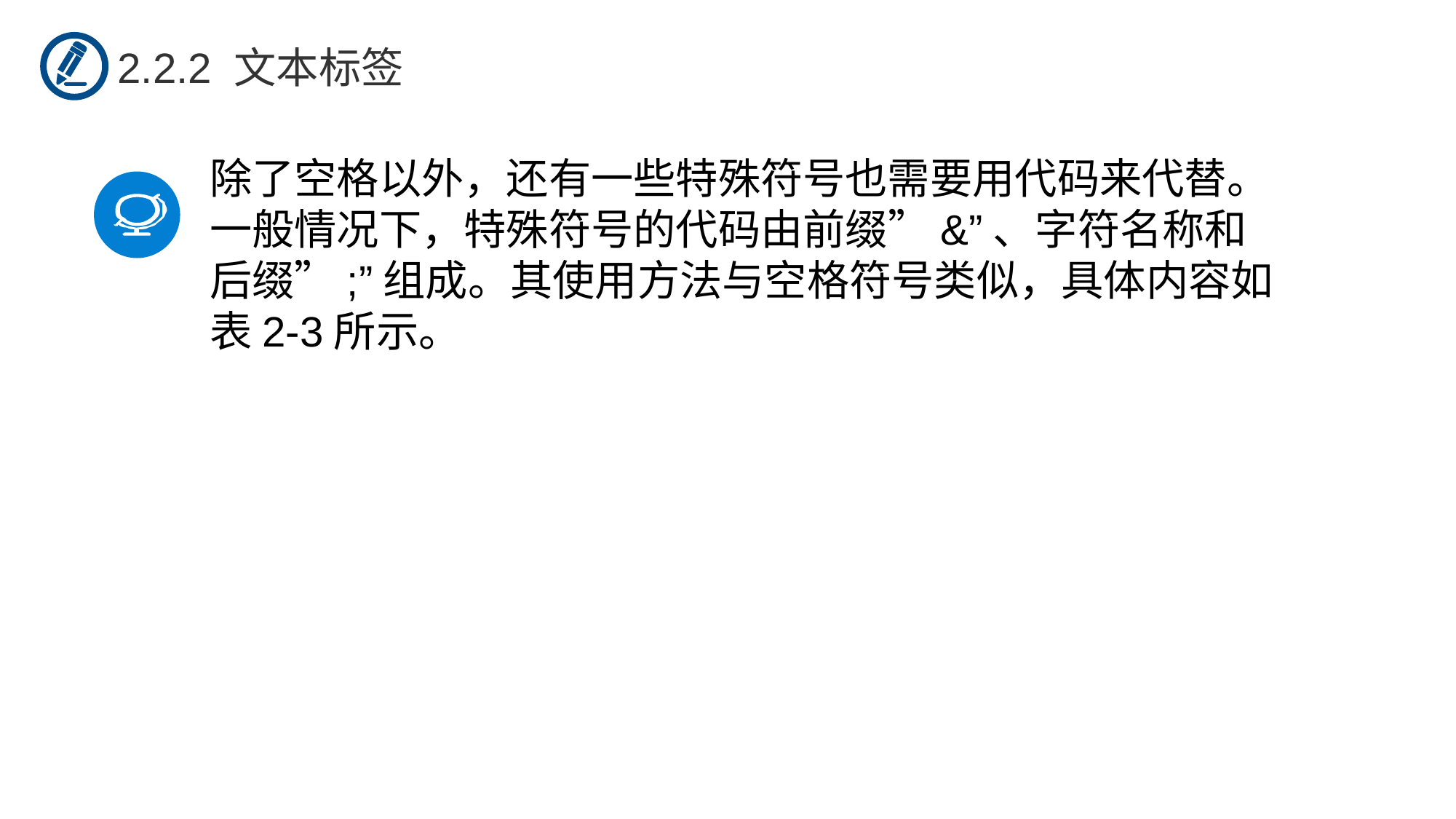

2.2.2 文本标签
除了空格以外，还有一些特殊符号也需要用代码来代替。一般情况下，特殊符号的代码由前缀”&”、字符名称和后缀”;”组成。其使用方法与空格符号类似，具体内容如表2-3所示。